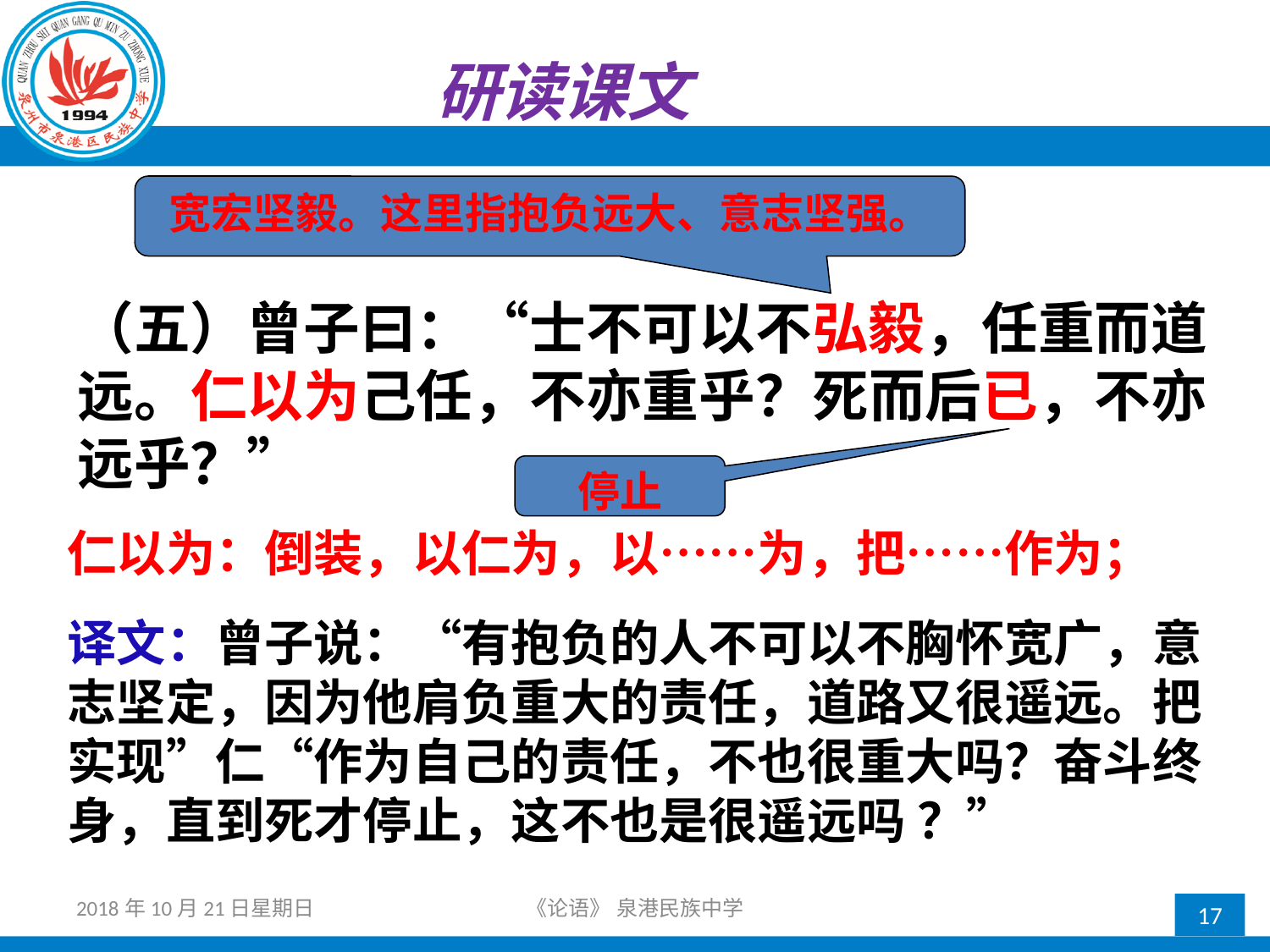

研读课文
宽宏坚毅。这里指抱负远大、意志坚强。
（五）曾子曰：“士不可以不弘毅，任重而道远。仁以为己任，不亦重乎？死而后已，不亦远乎？”
停止
仁以为：倒装，以仁为，以……为，把……作为；
译文：曾子说：“有抱负的人不可以不胸怀宽广，意志坚定，因为他肩负重大的责任，道路又很遥远。把实现”仁“作为自己的责任，不也很重大吗？奋斗终身，直到死才停止，这不也是很遥远吗 ？”
2018年10月21日星期日
《论语》 泉港民族中学